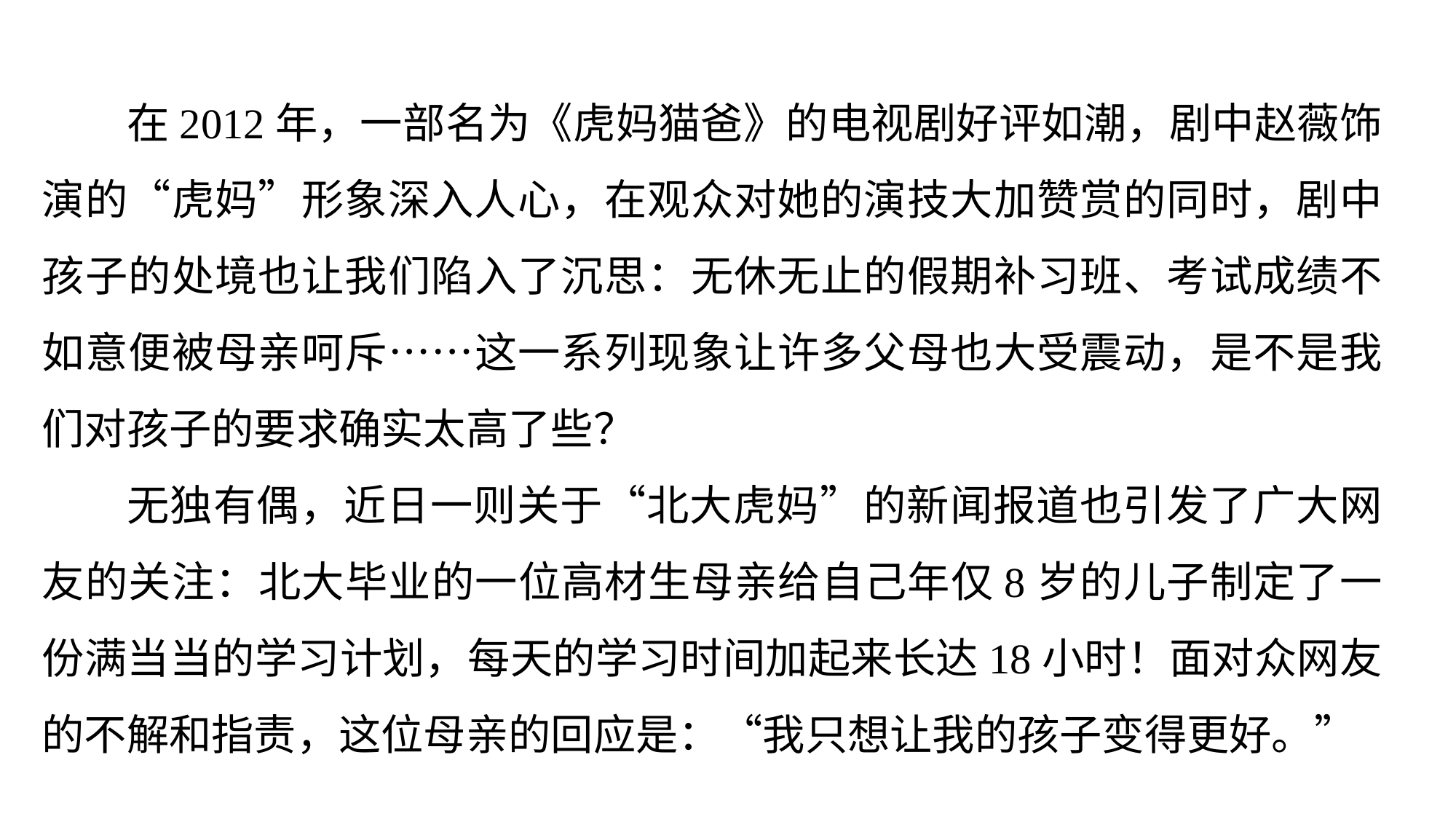

在2012年，一部名为《虎妈猫爸》的电视剧好评如潮，剧中赵薇饰演的“虎妈”形象深入人心，在观众对她的演技大加赞赏的同时，剧中孩子的处境也让我们陷入了沉思：无休无止的假期补习班、考试成绩不如意便被母亲呵斥……这一系列现象让许多父母也大受震动，是不是我们对孩子的要求确实太高了些？
无独有偶，近日一则关于“北大虎妈”的新闻报道也引发了广大网友的关注：北大毕业的一位高材生母亲给自己年仅8岁的儿子制定了一份满当当的学习计划，每天的学习时间加起来长达18小时！面对众网友的不解和指责，这位母亲的回应是：“我只想让我的孩子变得更好。”